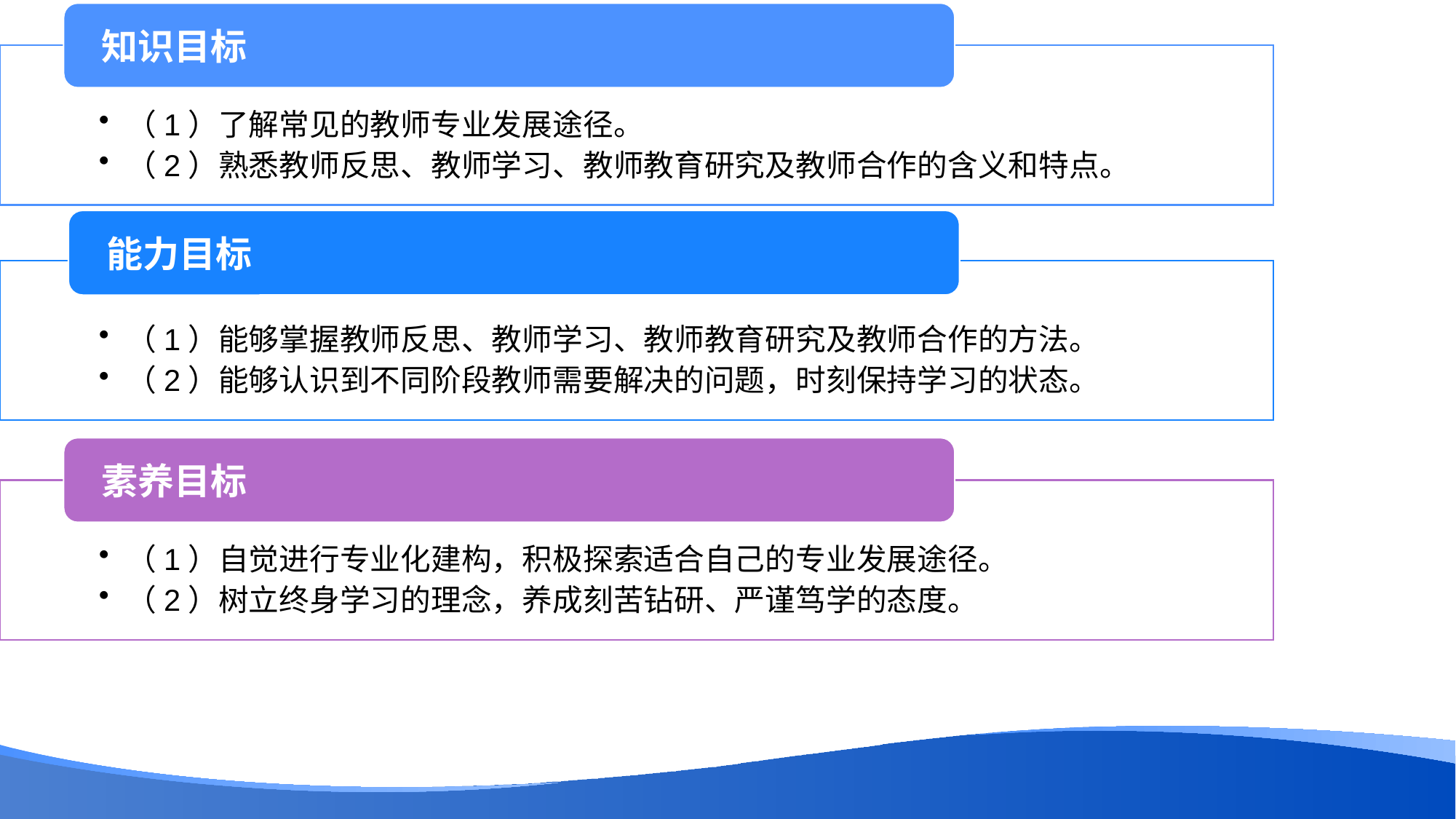

# 学习目标
（1）了解常见的教师专业发展途径。
（2）熟悉教师反思、教师学习、教师教育研究及教师合作的含义和特点。
知识目标
（1）能够掌握教师反思、教师学习、教师教育研究及教师合作的方法。
（2）能够认识到不同阶段教师需要解决的问题，时刻保持学习的状态。
能力目标
（1）自觉进行专业化建构，积极探索适合自己的专业发展途径。
（2）树立终身学习的理念，养成刻苦钻研、严谨笃学的态度。
素养目标